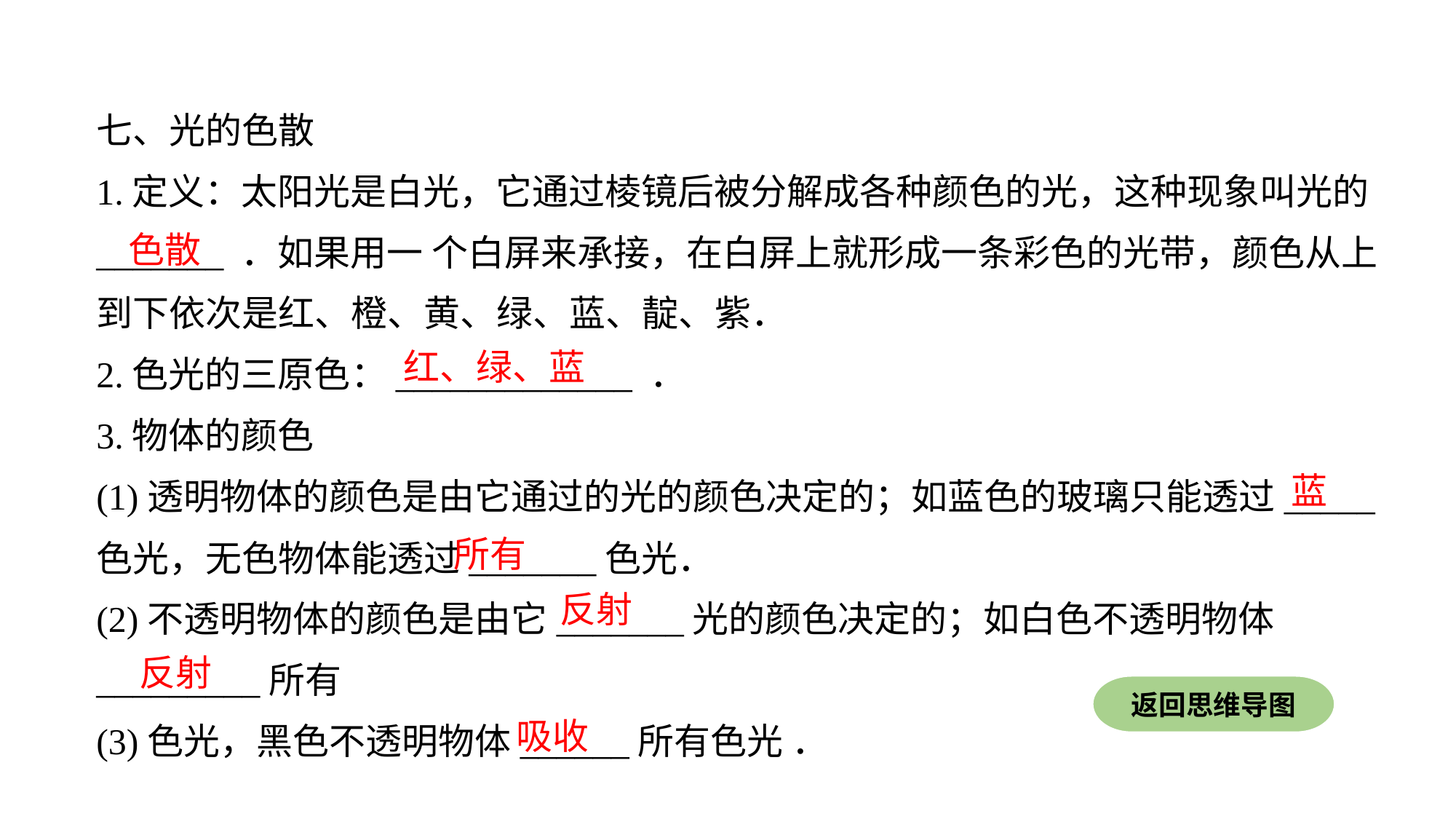

七、光的色散
1.定义：太阳光是白光，它通过棱镜后被分解成各种颜色的光，这种现象叫光的_______ ．如果用一 个白屏来承接，在白屏上就形成一条彩色的光带，颜色从上到下依次是红、橙、黄、绿、蓝、靛、紫．
2.色光的三原色：_____________ ．
3.物体的颜色
(1)透明物体的颜色是由它通过的光的颜色决定的；如蓝色的玻璃只能透过_____色光，无色物体能透过_______色光．
(2)不透明物体的颜色是由它_______光的颜色决定的；如白色不透明物体_________所有
(3)色光，黑色不透明物体______所有色光 ．
色散
红、绿、蓝
蓝
所有
反射
反射
返回思维导图
吸收